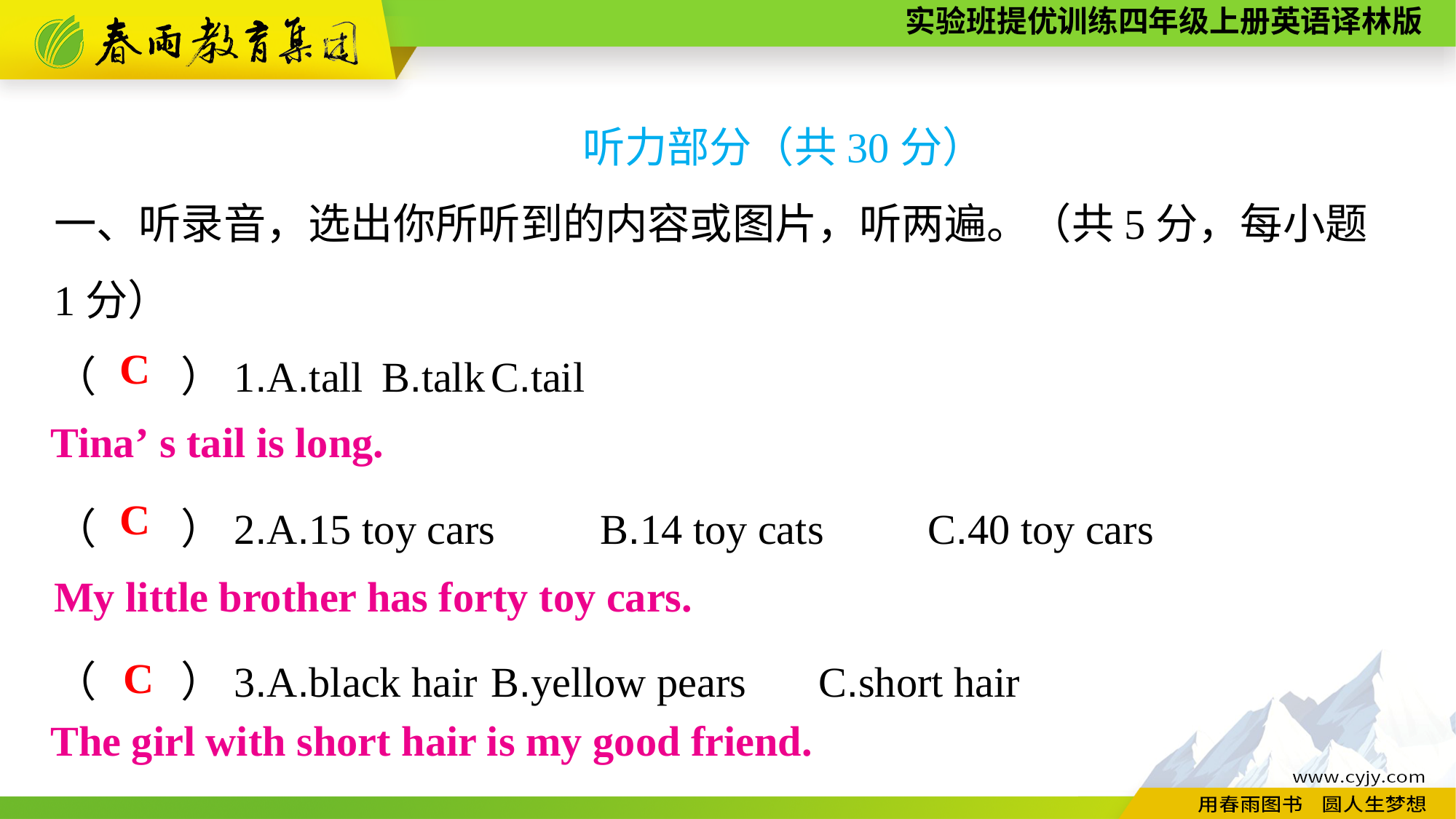

听力部分（共30分）
一、听录音，选出你所听到的内容或图片，听两遍。（共5分，每小题
1分）
（　　）1.A.tall	B.talk	C.tail

（　　）2.A.15 toy cars	B.14 toy cats	C.40 toy cars

（　　）3.A.black hair	B.yellow pears	C.short hair
C
Tina’ s tail is long.
C
My little brother has forty toy cars.
C
The girl with short hair is my good friend.